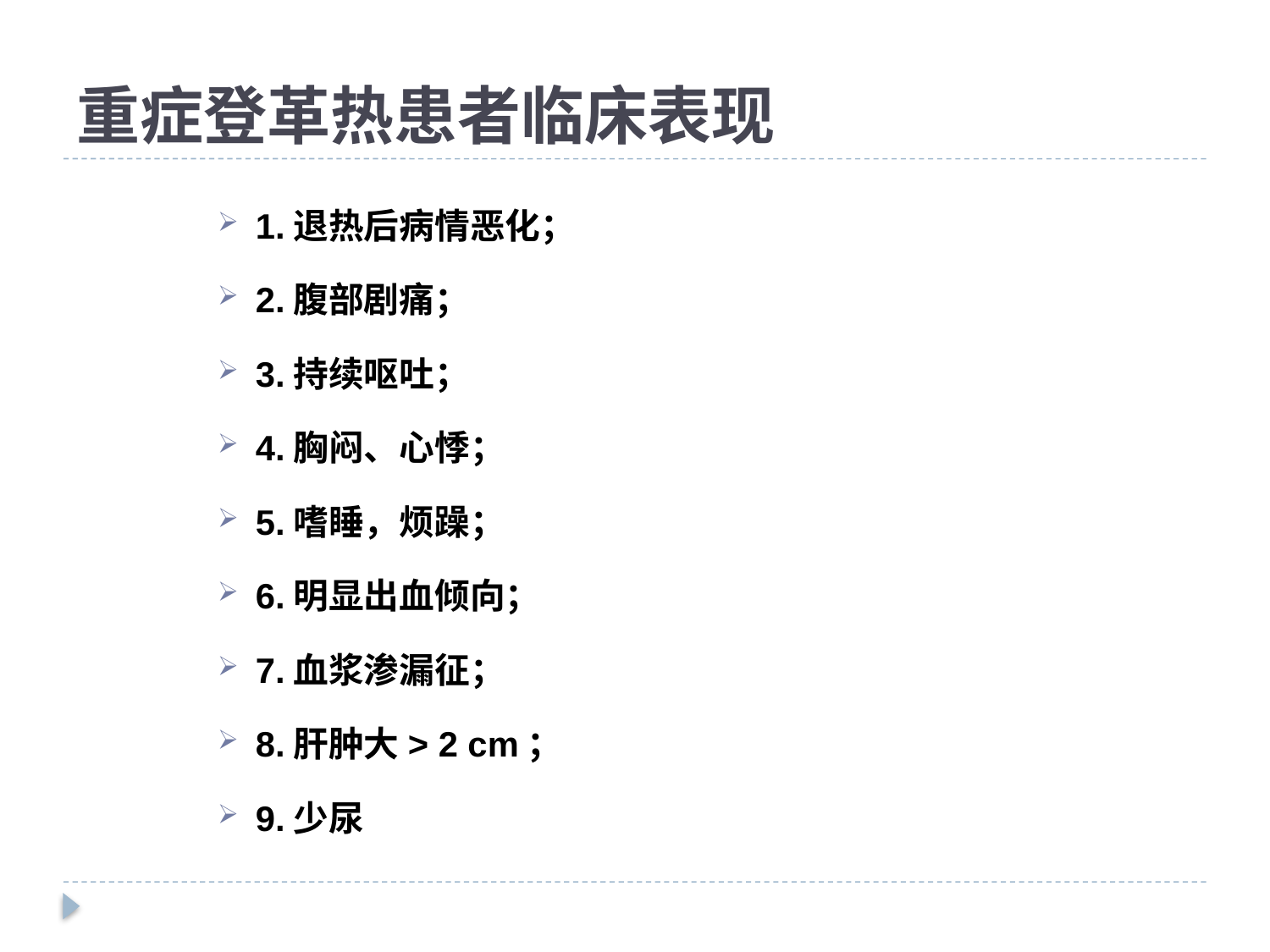

# 重症登革热患者临床表现
1.退热后病情恶化；
2.腹部剧痛；
3.持续呕吐；
4.胸闷、心悸；
5.嗜睡，烦躁；
6.明显出血倾向；
7.血浆渗漏征；
8.肝肿大> 2 cm；
9.少尿